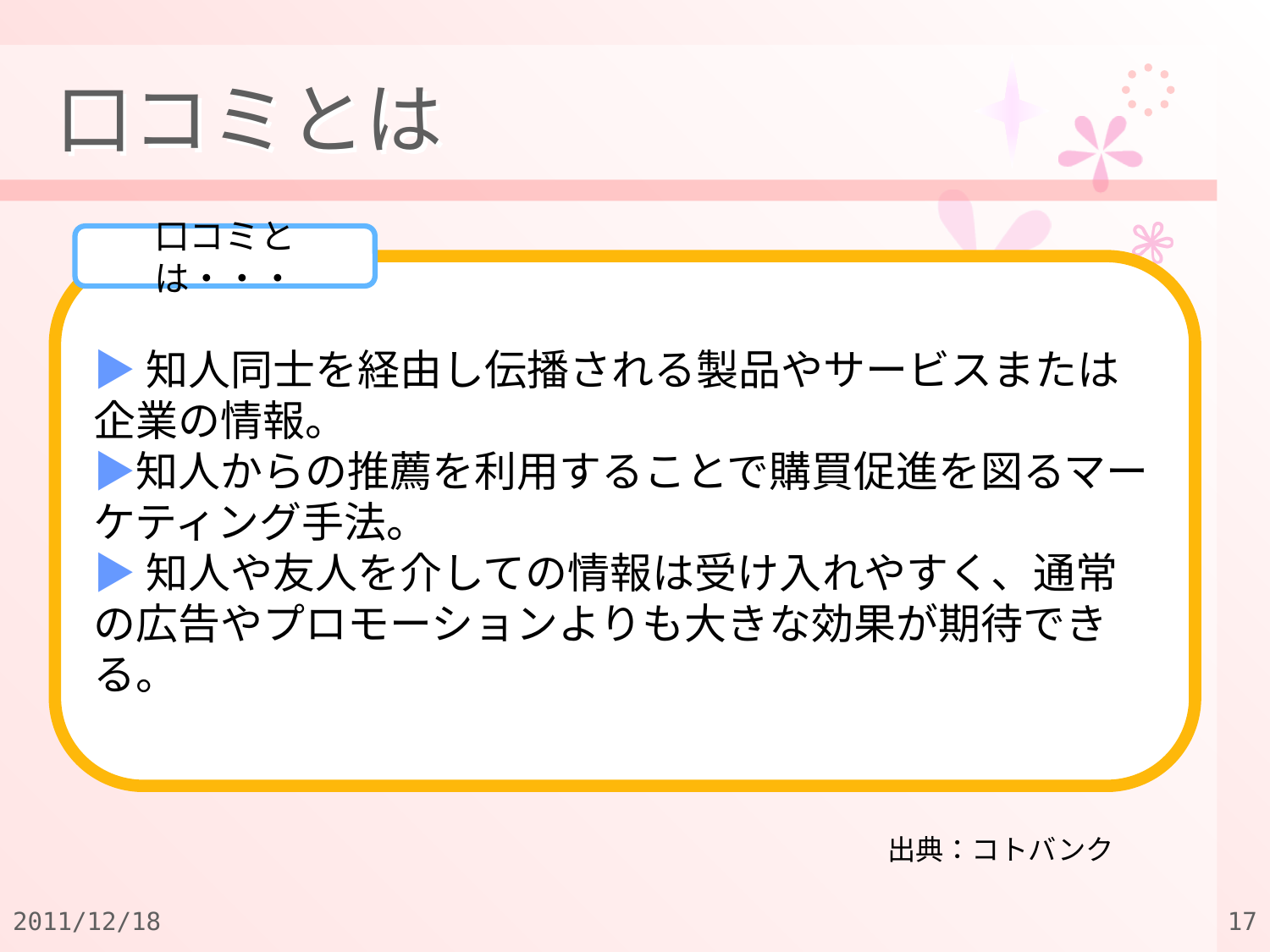

# 口コミとは
口コミとは・・・
▶知人同士を経由し伝播される製品やサービスまたは企業の情報。
▶知人からの推薦を利用することで購買促進を図るマーケティング手法。
▶知人や友人を介しての情報は受け入れやすく、通常の広告やプロモーションよりも大きな効果が期待できる。
出典：コトバンク
2011/12/18
17